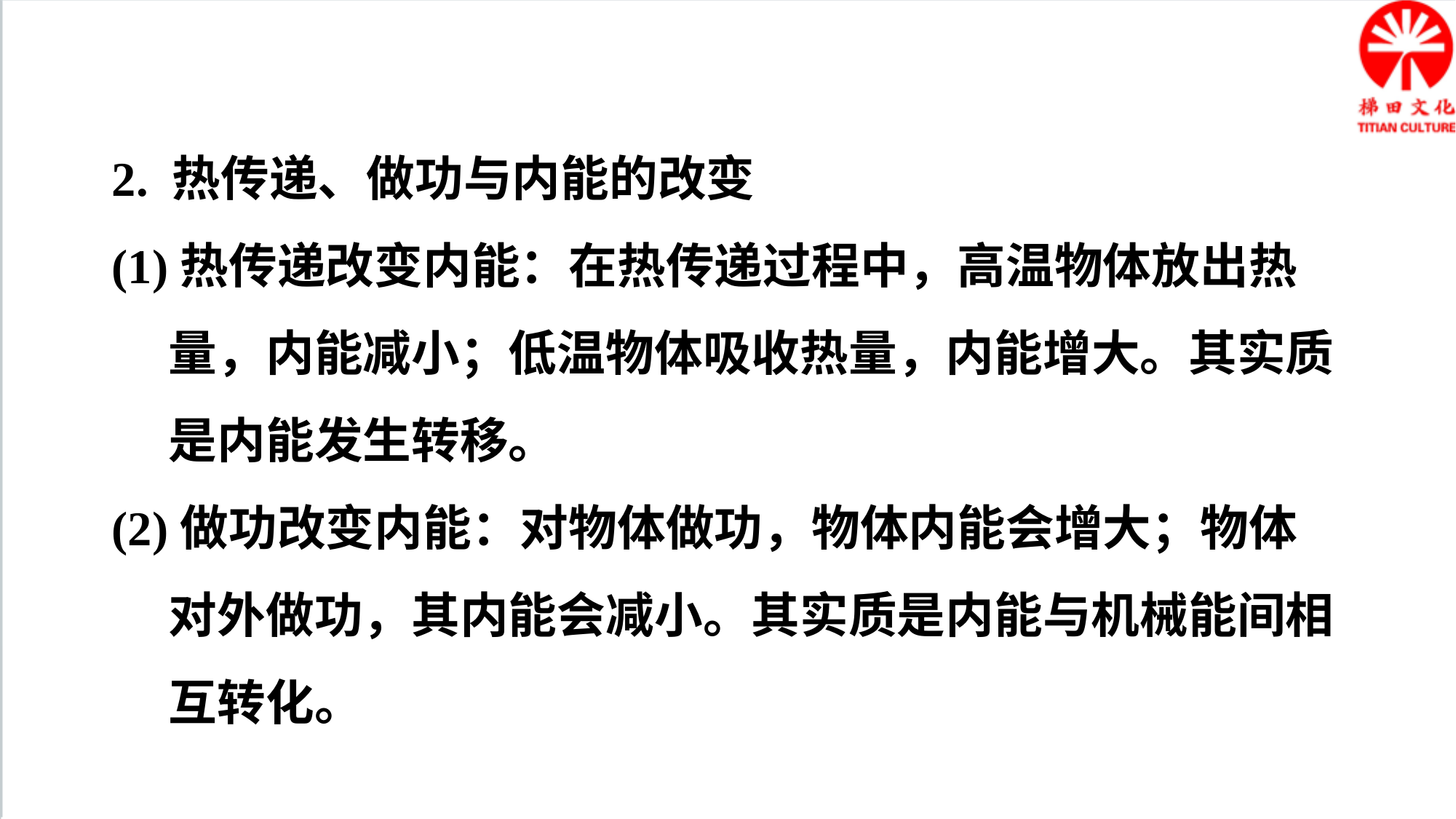

2. 热传递、做功与内能的改变
(1)热传递改变内能：在热传递过程中，高温物体放出热量，内能减小；低温物体吸收热量，内能增大。其实质是内能发生转移。
(2)做功改变内能：对物体做功，物体内能会增大；物体对外做功，其内能会减小。其实质是内能与机械能间相互转化。